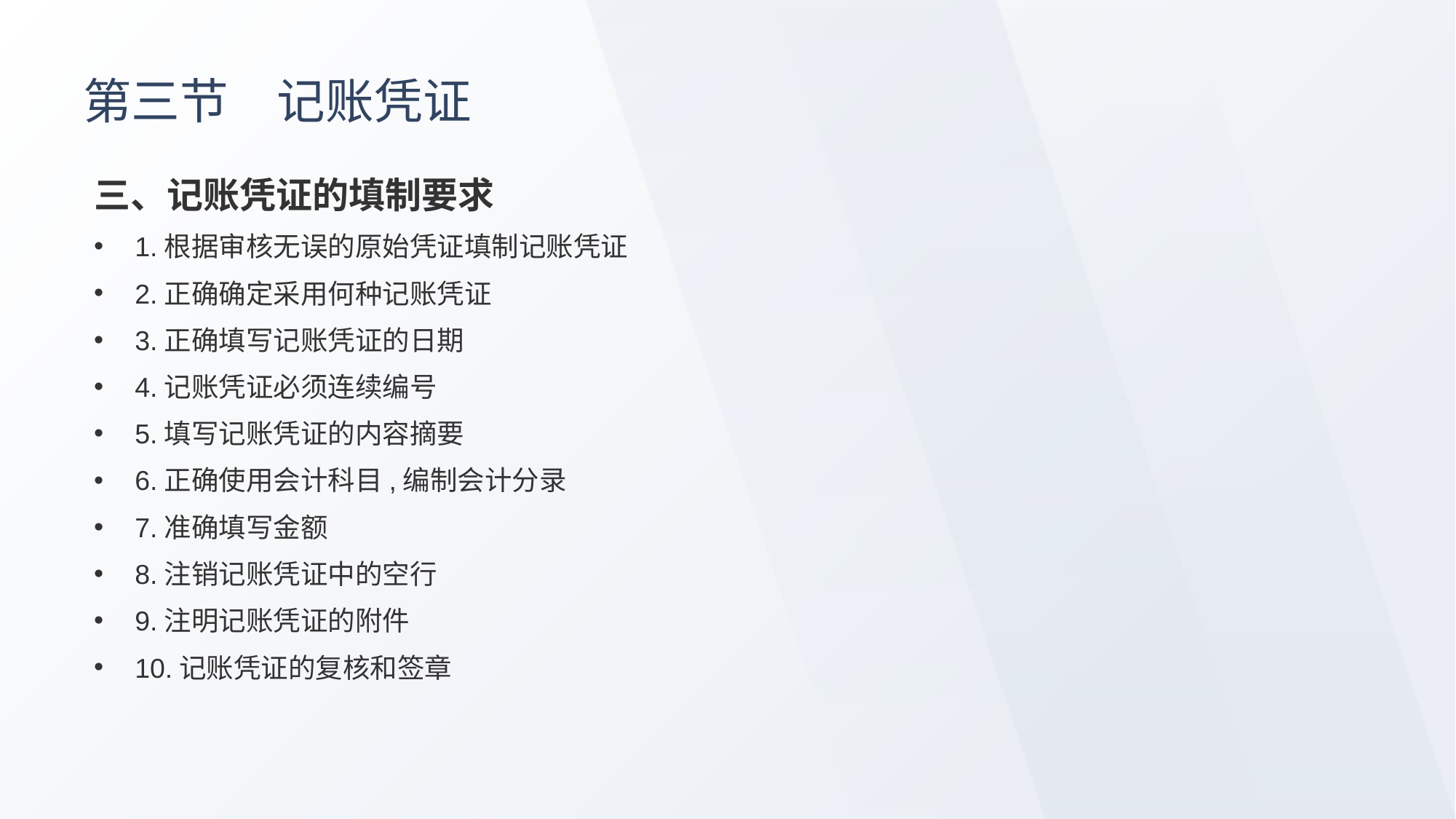

# 第三节　记账凭证
三、记账凭证的填制要求
1.根据审核无误的原始凭证填制记账凭证
2.正确确定采用何种记账凭证
3.正确填写记账凭证的日期
4.记账凭证必须连续编号
5.填写记账凭证的内容摘要
6.正确使用会计科目,编制会计分录
7.准确填写金额
8.注销记账凭证中的空行
9.注明记账凭证的附件
10.记账凭证的复核和签章